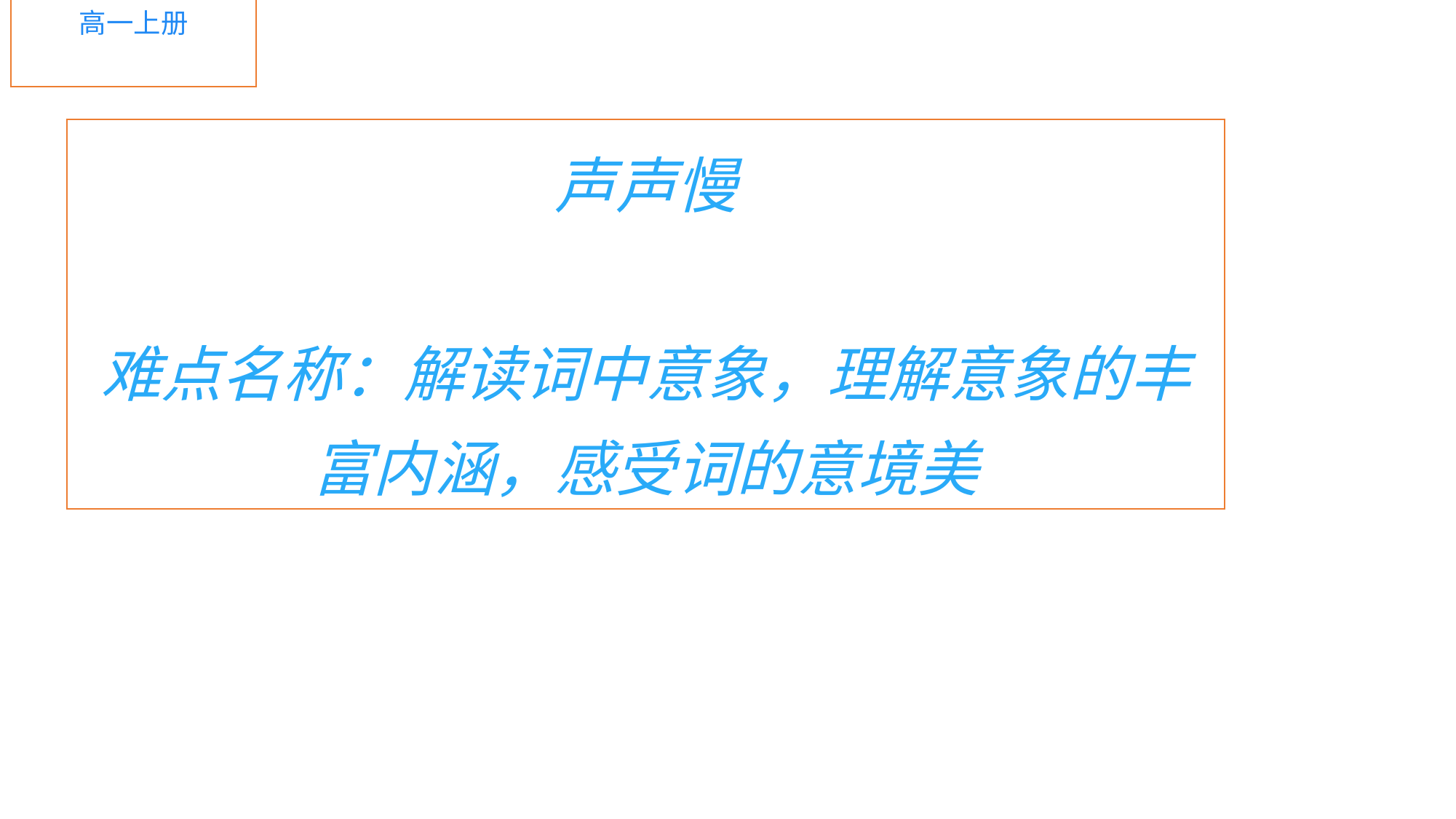

高一上册

声声慢

难点名称：解读词中意象，理解意象的丰富内涵，感受词的意境美
1